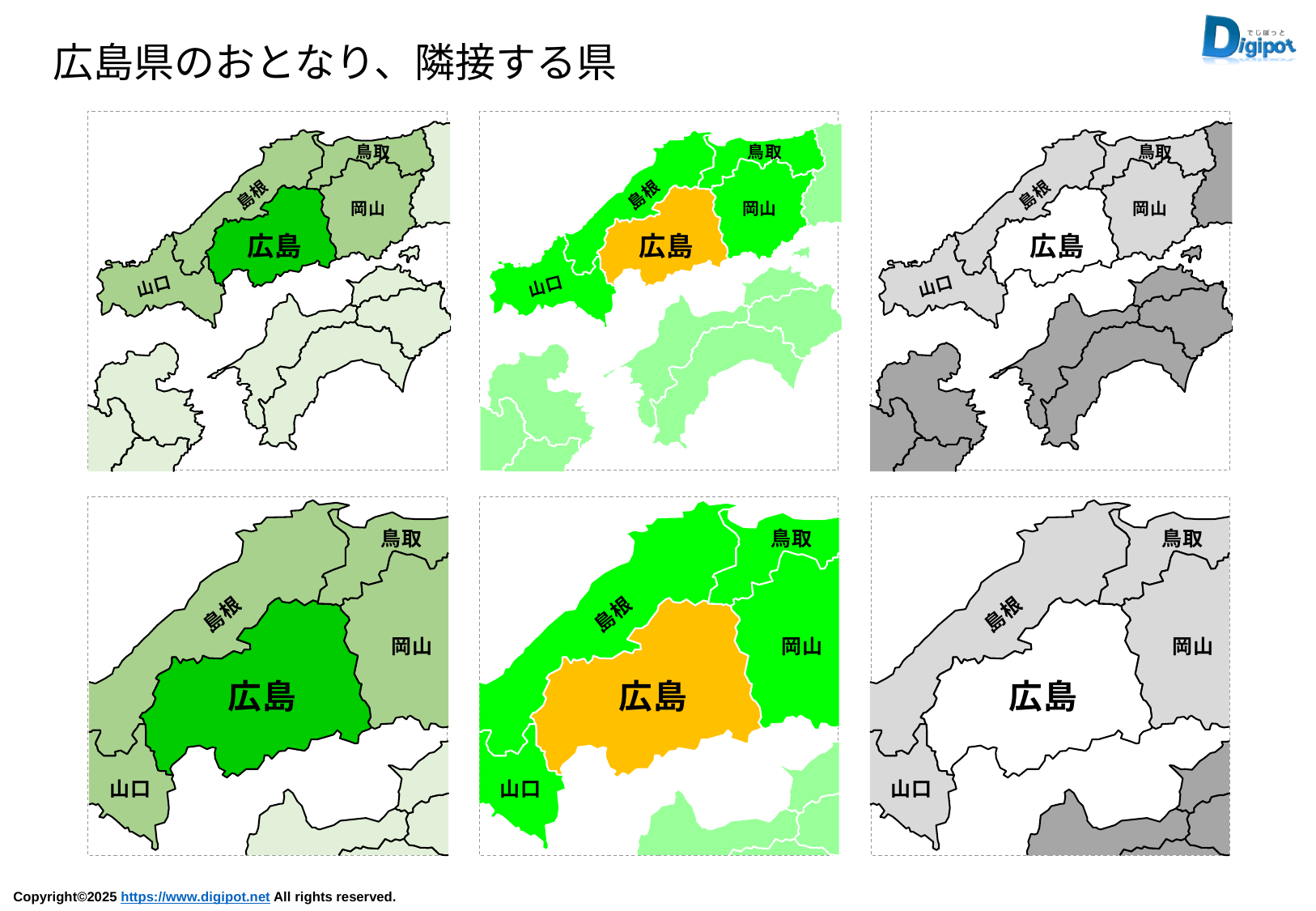

広島県のおとなり、隣接する県

鳥取
島根
岡山
広島
山口

鳥取
島根
岡山
広島
山口

鳥取
島根
岡山
広島
山口

鳥取
島根
岡山
広島
山口

鳥取
島根
岡山
広島
山口

鳥取
島根
岡山
広島
山口